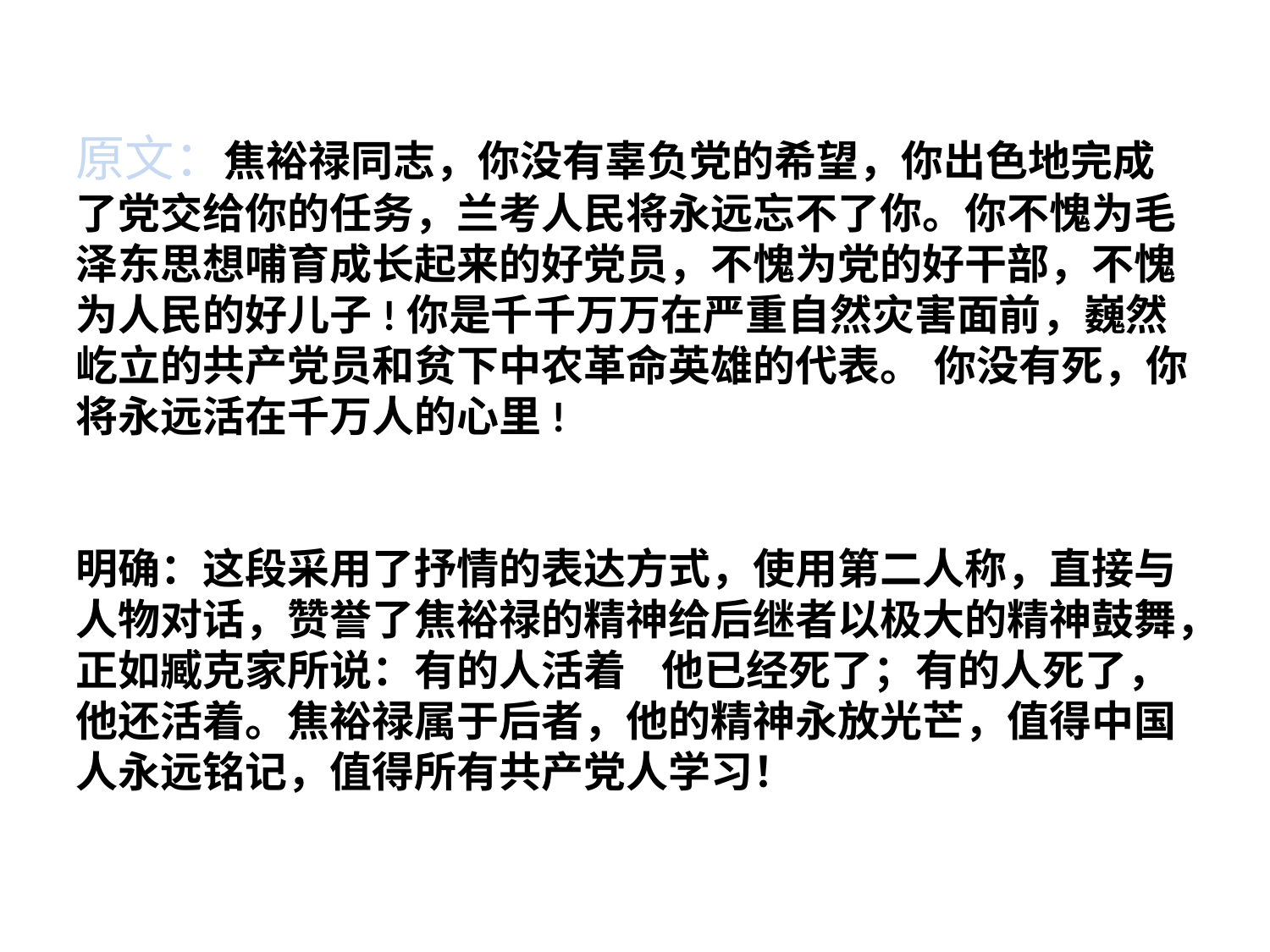

#
原文：焦裕禄同志，你没有辜负党的希望，你出色地完成了党交给你的任务，兰考人民将永远忘不了你。你不愧为毛泽东思想哺育成长起来的好党员，不愧为党的好干部，不愧为人民的好儿子!你是千千万万在严重自然灾害面前，巍然屹立的共产党员和贫下中农革命英雄的代表。 你没有死，你将永远活在千万人的心里!

明确：这段采用了抒情的表达方式，使用第二人称，直接与人物对话，赞誉了焦裕禄的精神给后继者以极大的精神鼓舞，正如臧克家所说：有的人活着   他已经死了；有的人死了，他还活着。焦裕禄属于后者，他的精神永放光芒，值得中国人永远铭记，值得所有共产党人学习！